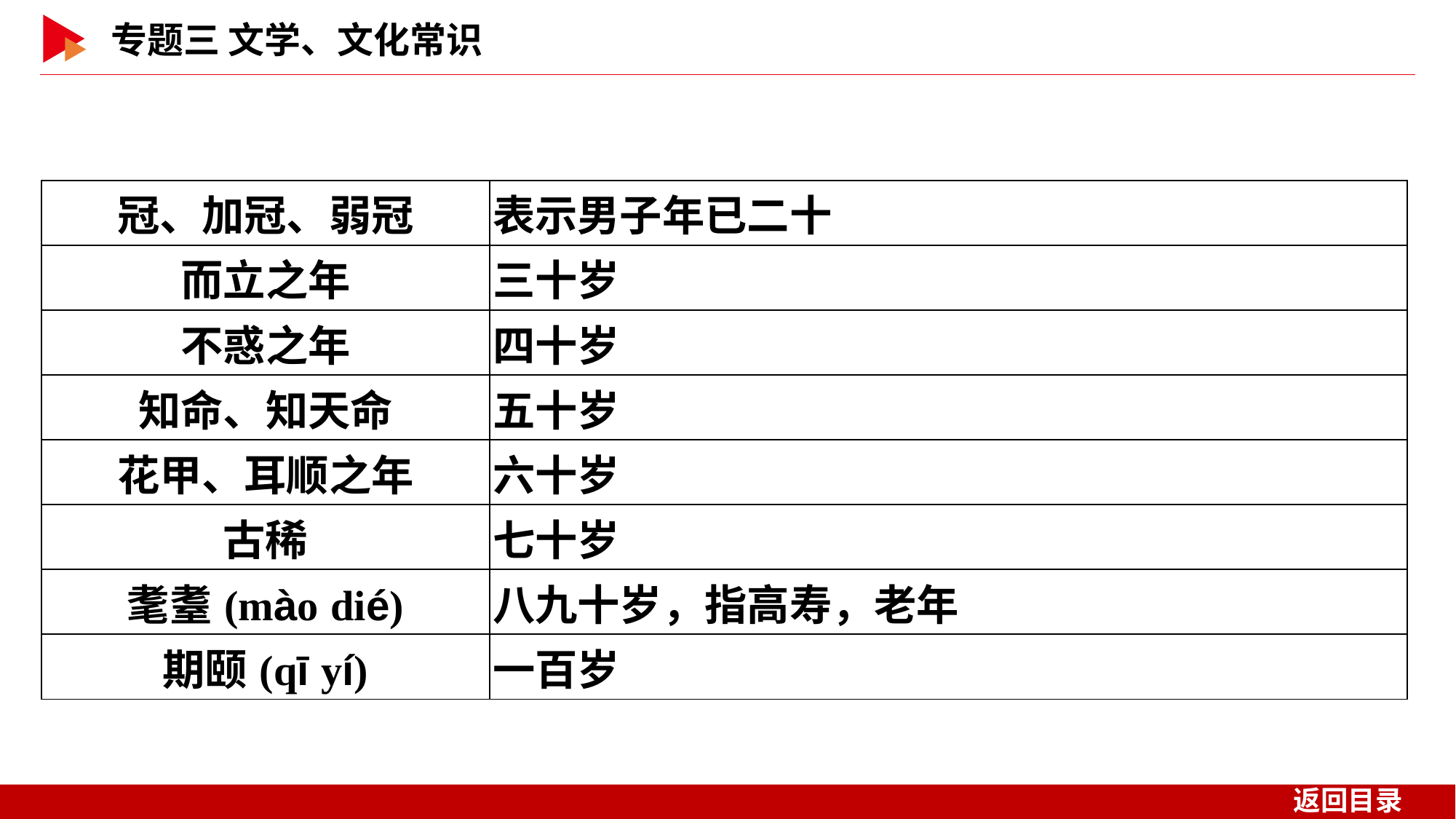

| 冠、加冠、弱冠 | 表示男子年已二十 |
| --- | --- |
| 而立之年 | 三十岁 |
| 不惑之年 | 四十岁 |
| 知命、知天命 | 五十岁 |
| 花甲、耳顺之年 | 六十岁 |
| 古稀 | 七十岁 |
| 耄耋(mào dié) | 八九十岁，指高寿，老年 |
| 期颐(qī yí) | 一百岁 |